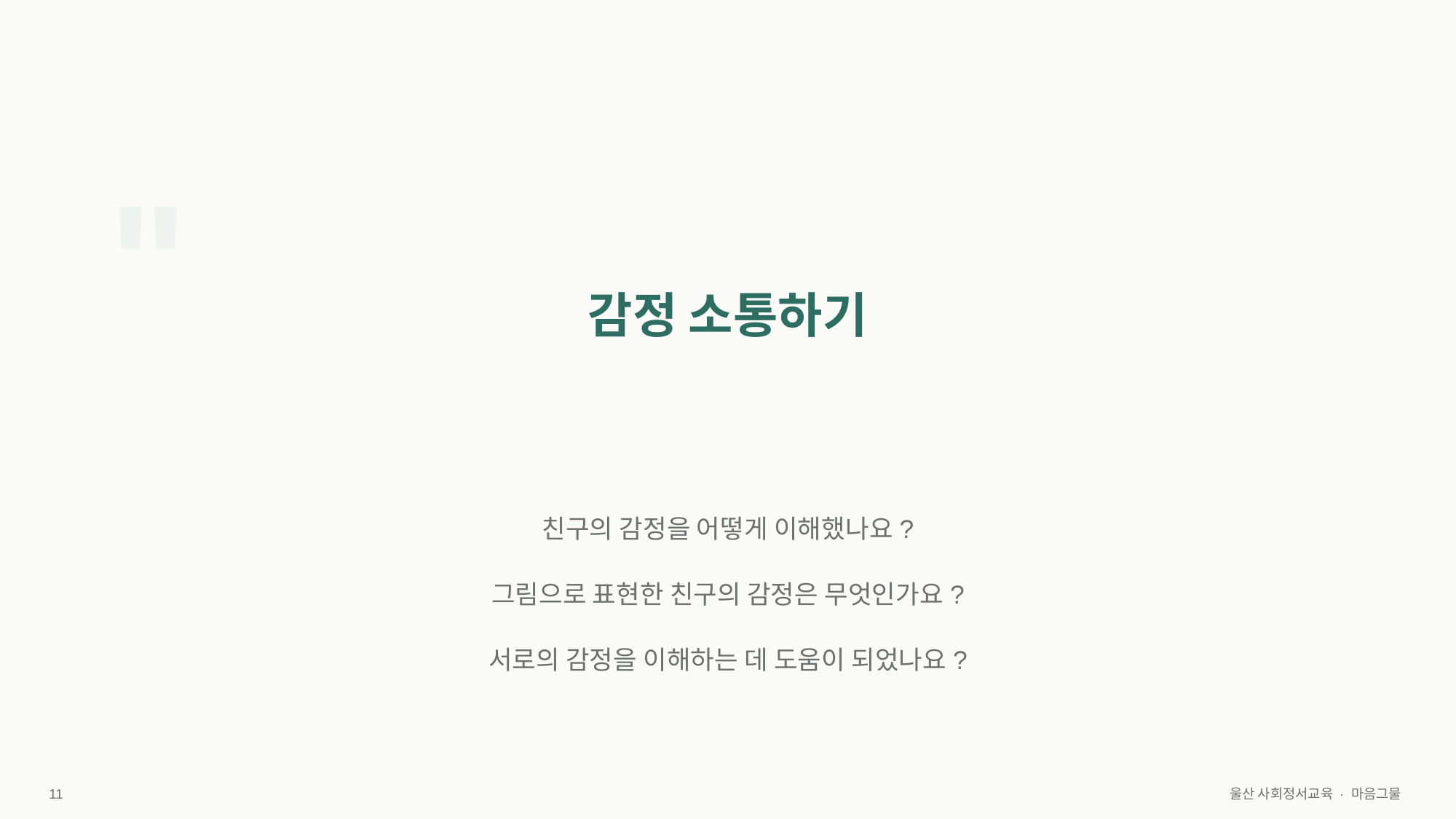

"
감정 소통하기
친구의 감정을 어떻게 이해했나요?
그림으로 표현한 친구의 감정은 무엇인가요?
서로의 감정을 이해하는 데 도움이 되었나요?
11
울산 사회정서교육 · 마음그물